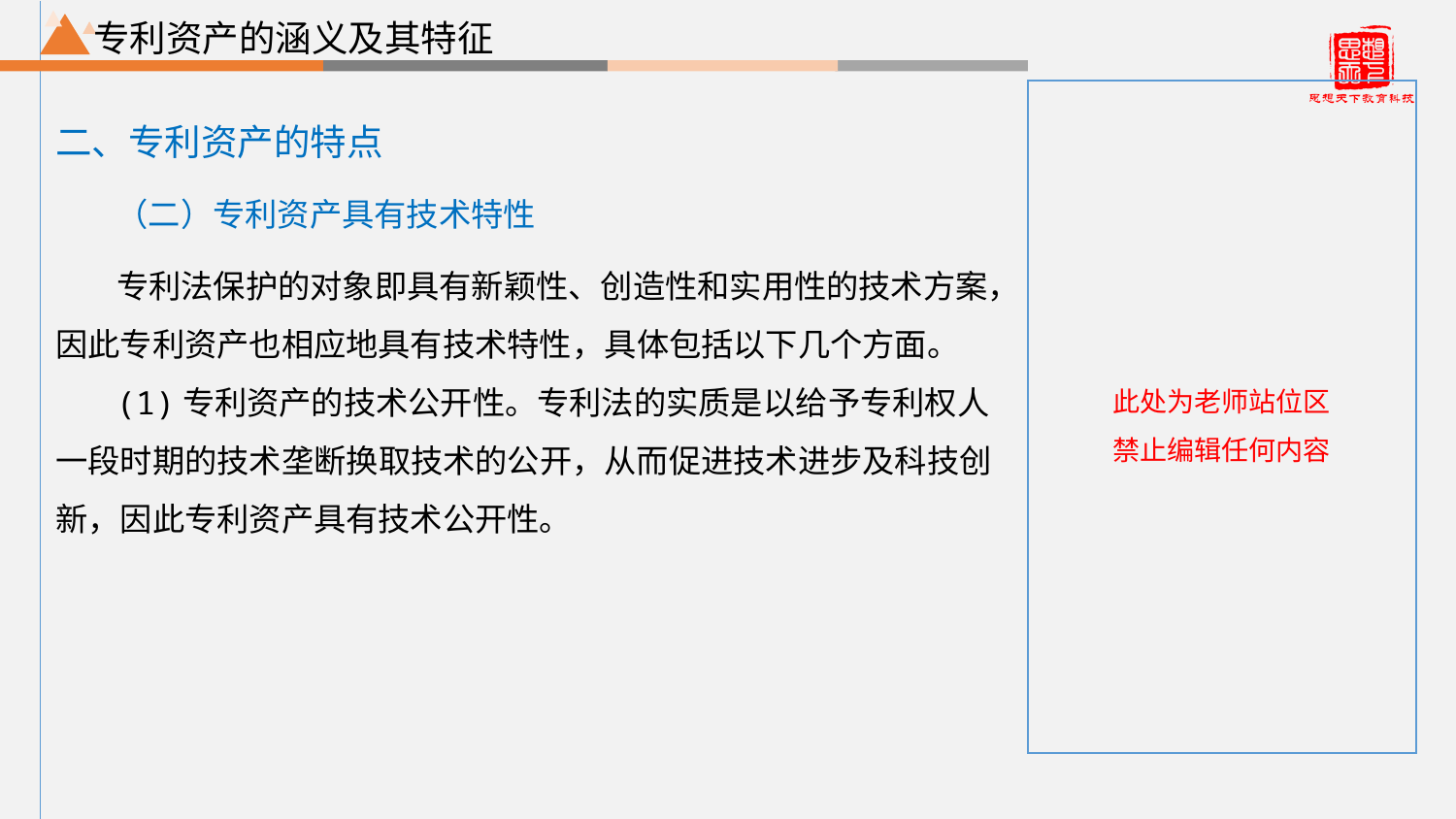

根据实际情况添加不同层级标题
# 专利资产的涵义及其特征
二、专利资产的特点
（二）专利资产具有技术特性
专利法保护的对象即具有新颖性、创造性和实用性的技术方案，因此专利资产也相应地具有技术特性，具体包括以下几个方面。
(1)专利资产的技术公开性。专利法的实质是以给予专利权人一段时期的技术垄断换取技术的公开，从而促进技术进步及科技创新，因此专利资产具有技术公开性。
99